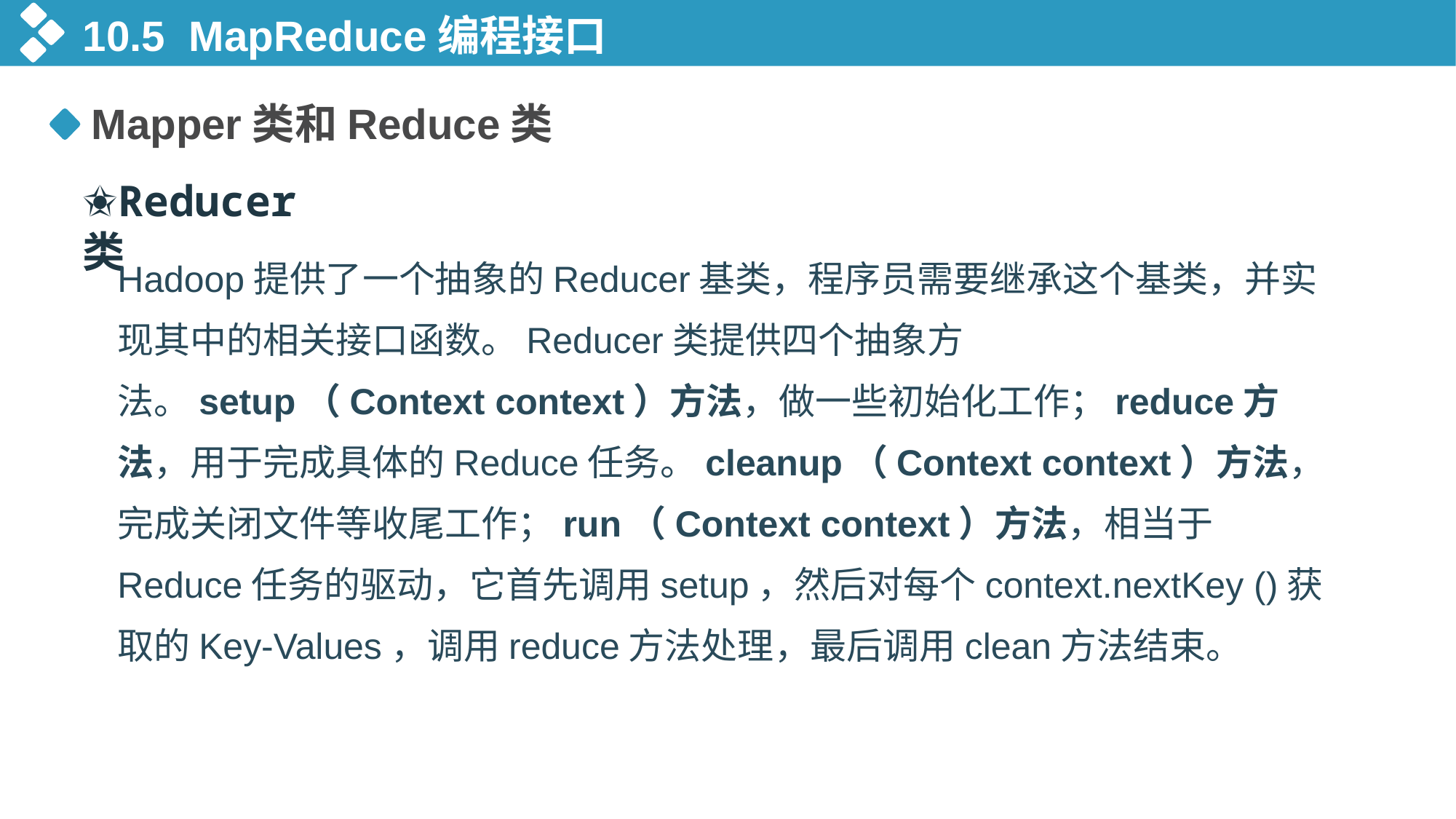

10.5  MapReduce编程接口
Mapper类和Reduce类

✬Reducer类
Hadoop提供了一个抽象的Reducer基类，程序员需要继承这个基类，并实现其中的相关接口函数。Reducer类提供四个抽象方法。setup（Context context）方法，做一些初始化工作；reduce方法，用于完成具体的Reduce任务。cleanup（Context context）方法，完成关闭文件等收尾工作；run（Context context）方法，相当于Reduce任务的驱动，它首先调用setup，然后对每个context.nextKey ()获取的Key-Values，调用reduce方法处理，最后调用clean方法结束。